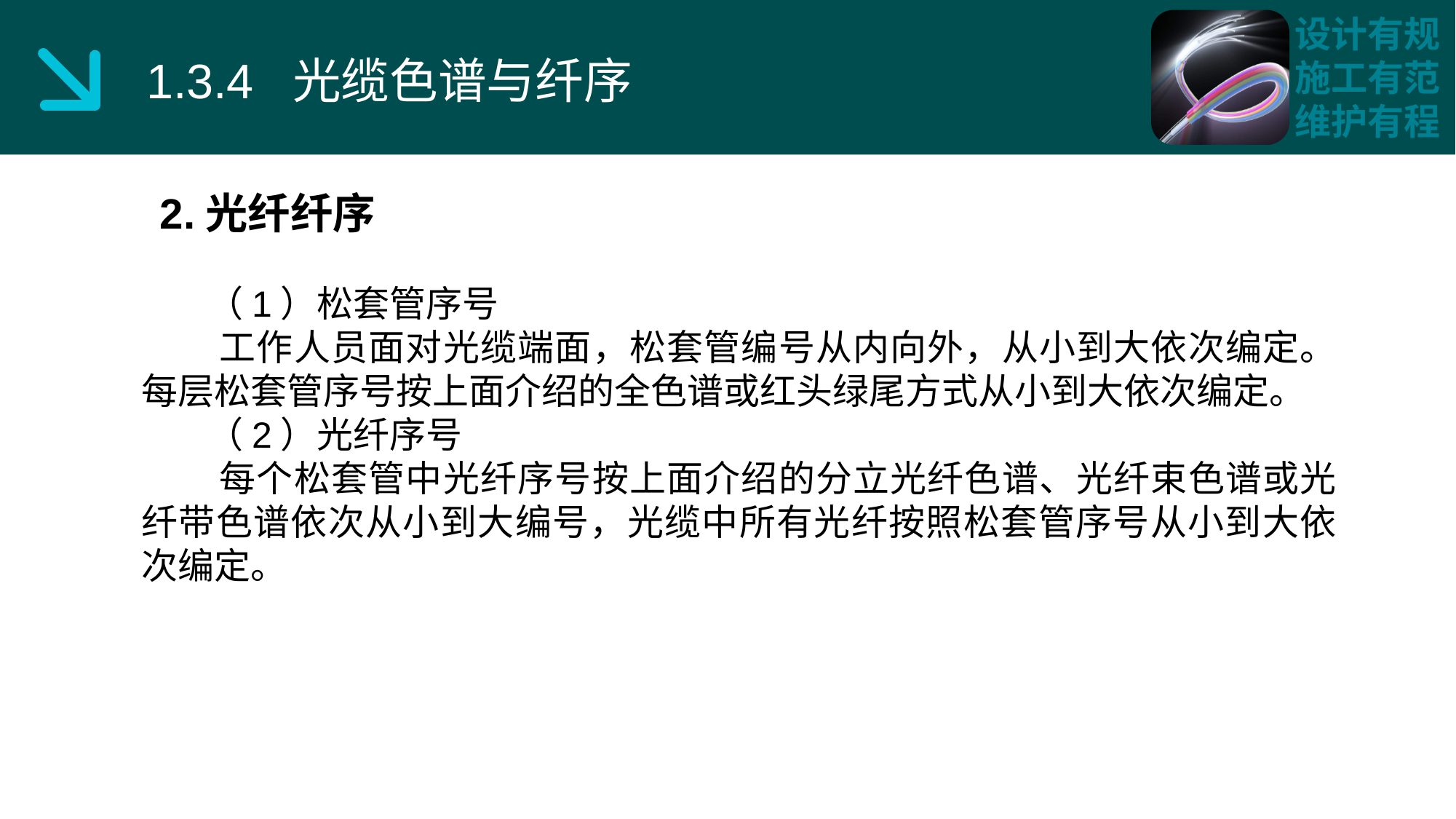

1.3.4  光缆色谱与纤序

2.光纤纤序
   （1）松套管序号
    工作人员面对光缆端面，松套管编号从内向外，从小到大依次编定。每层松套管序号按上面介绍的全色谱或红头绿尾方式从小到大依次编定。
   （2）光纤序号
    每个松套管中光纤序号按上面介绍的分立光纤色谱、光纤束色谱或光纤带色谱依次从小到大编号，光缆中所有光纤按照松套管序号从小到大依次编定。